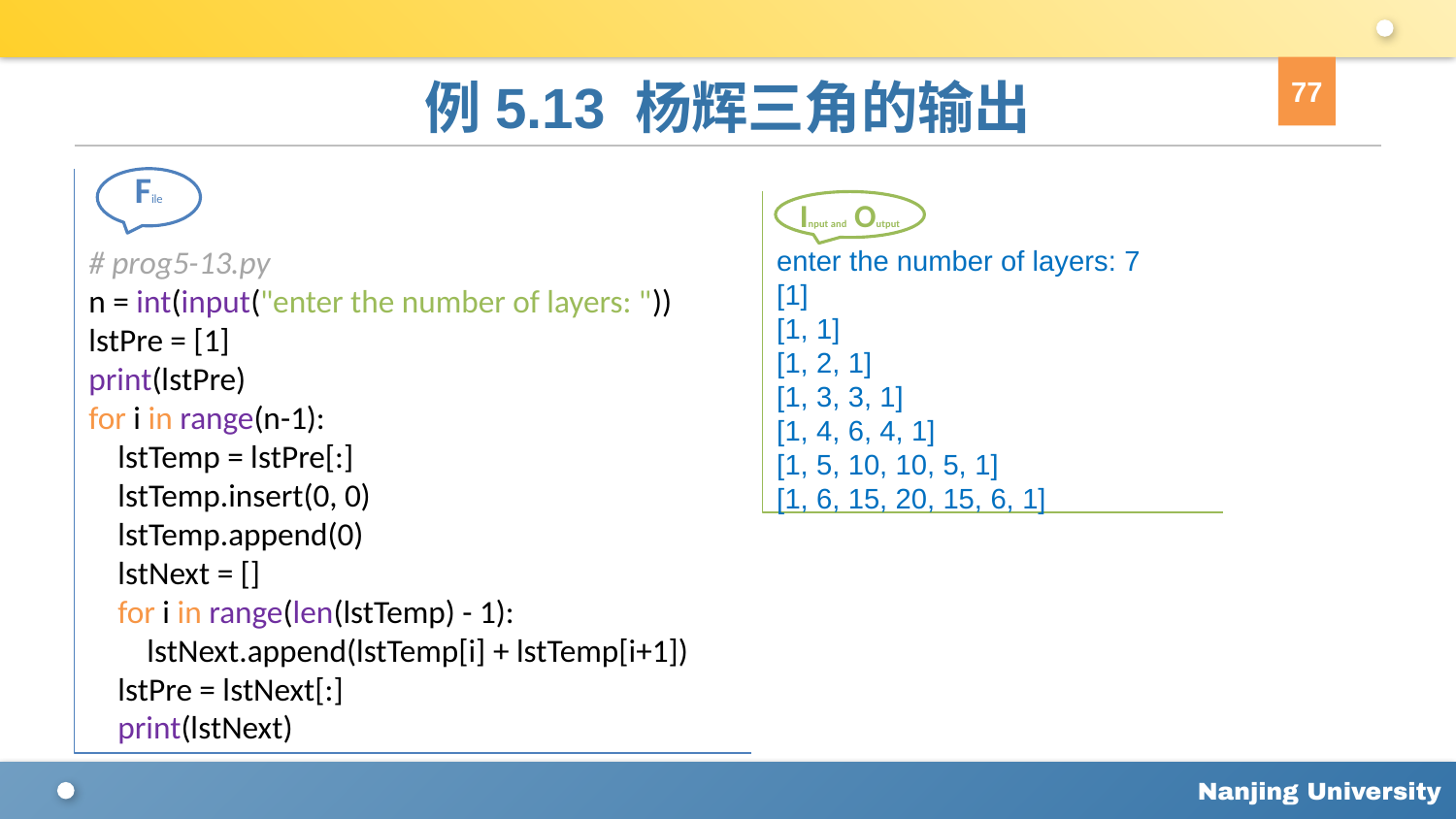

77
# 例5.13 杨辉三角的输出

# prog5-13.py
n = int(input("enter the number of layers: "))
lstPre = [1]
print(lstPre)
for i in range(n-1):
    lstTemp = lstPre[:]
    lstTemp.insert(0, 0)
    lstTemp.append(0)
    lstNext = []
    for i in range(len(lstTemp) - 1):
        lstNext.append(lstTemp[i] + lstTemp[i+1])
    lstPre = lstNext[:]
    print(lstNext)
File

enter the number of layers: 7
[1]
[1, 1]
[1, 2, 1]
[1, 3, 3, 1]
[1, 4, 6, 4, 1]
[1, 5, 10, 10, 5, 1]
[1, 6, 15, 20, 15, 6, 1]
Input and Output